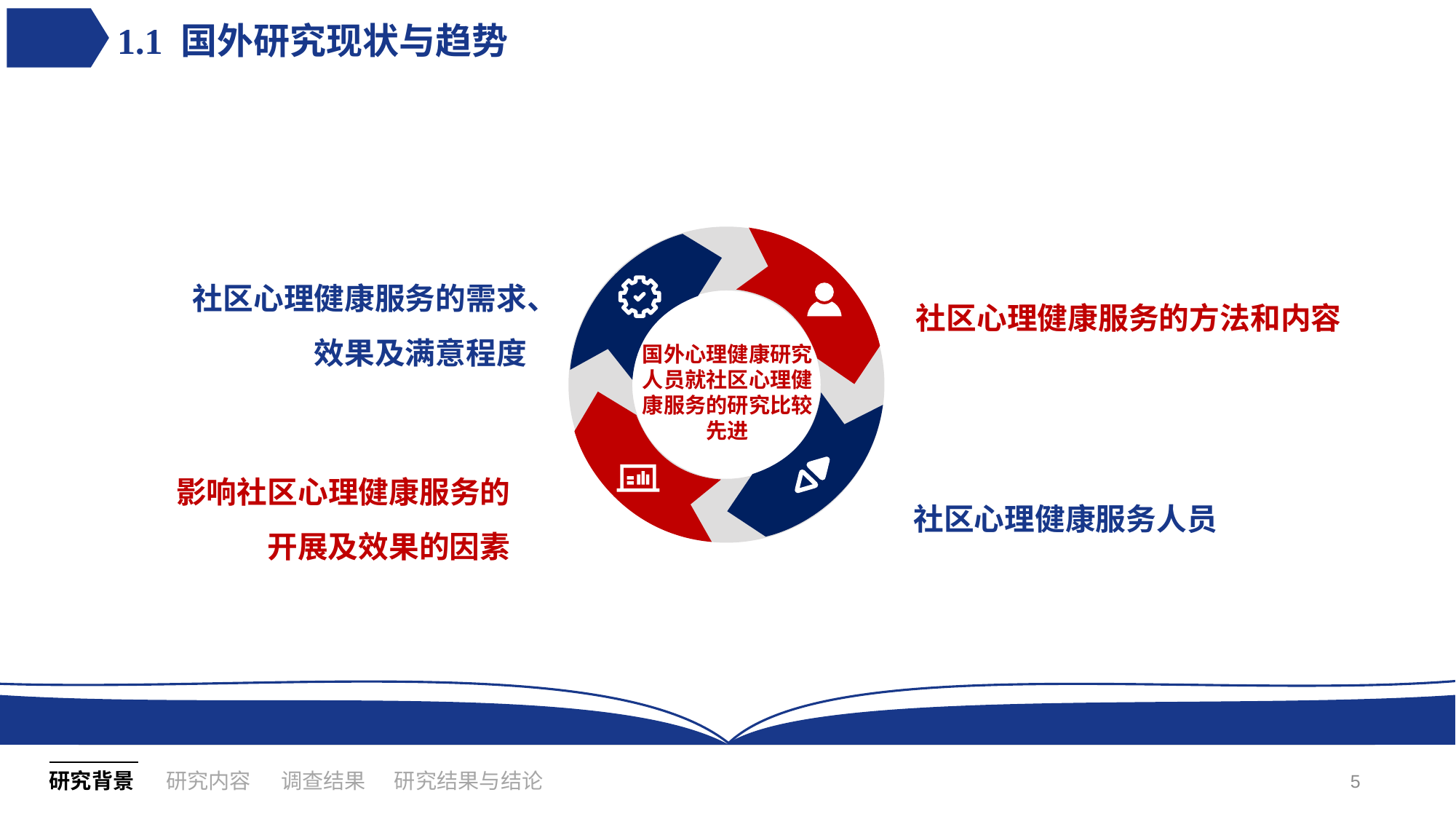

# 1.1 国外研究现状与趋势

社区心理健康服务的需求、效果及满意程度
社区心理健康服务的方法和内容
国外心理健康研究人员就社区心理健康服务的研究比较先进

影响社区心理健康服务的开展及效果的因素
社区心理健康服务人员

5
研究内容
调查结果
研究背景
研究结果与结论